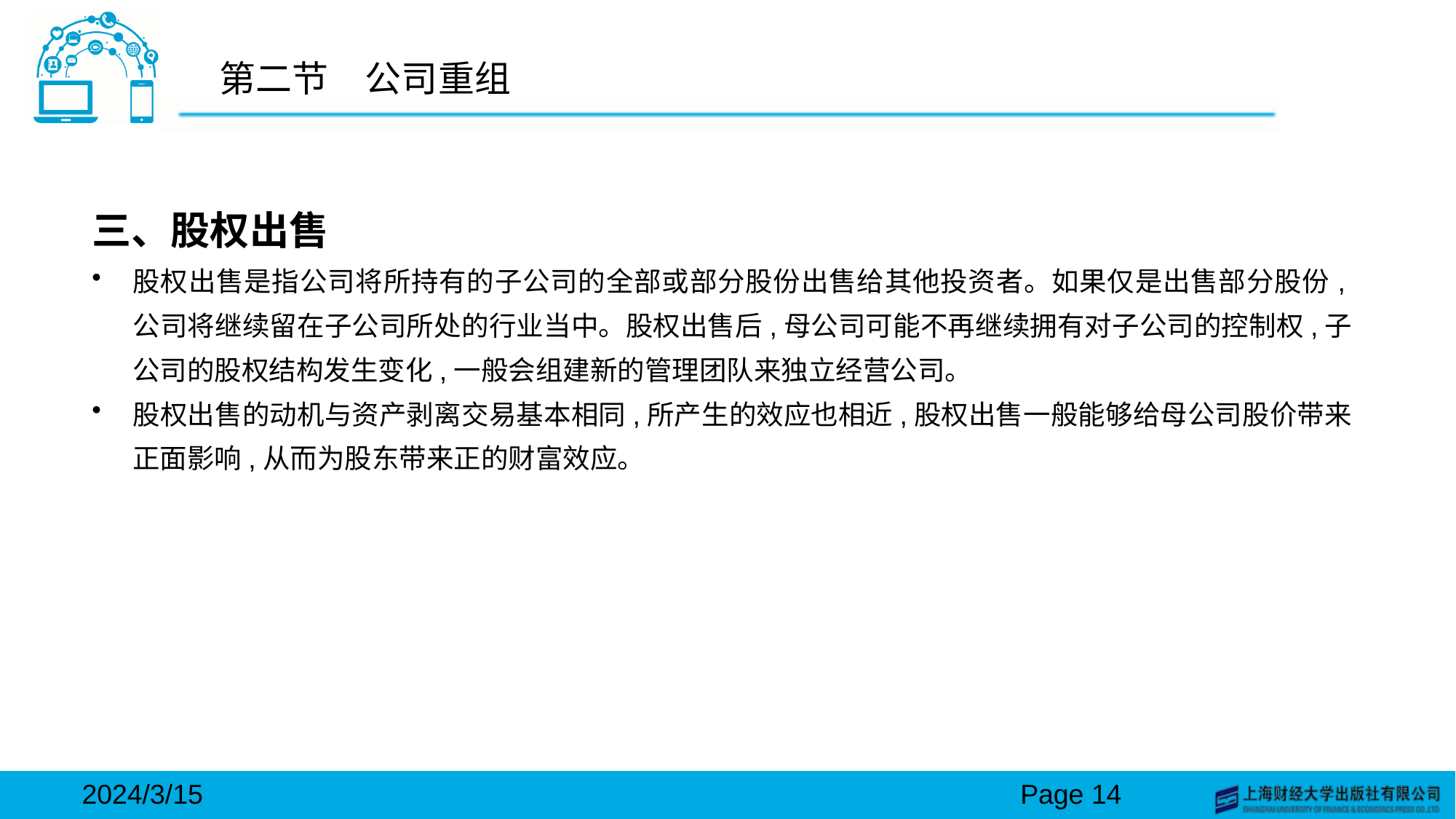

# 第二节　公司重组
三、股权出售
股权出售是指公司将所持有的子公司的全部或部分股份出售给其他投资者。如果仅是出售部分股份,公司将继续留在子公司所处的行业当中。股权出售后,母公司可能不再继续拥有对子公司的控制权,子公司的股权结构发生变化,一般会组建新的管理团队来独立经营公司。
股权出售的动机与资产剥离交易基本相同,所产生的效应也相近,股权出售一般能够给母公司股价带来正面影响,从而为股东带来正的财富效应。

2024/3/15
Page 14